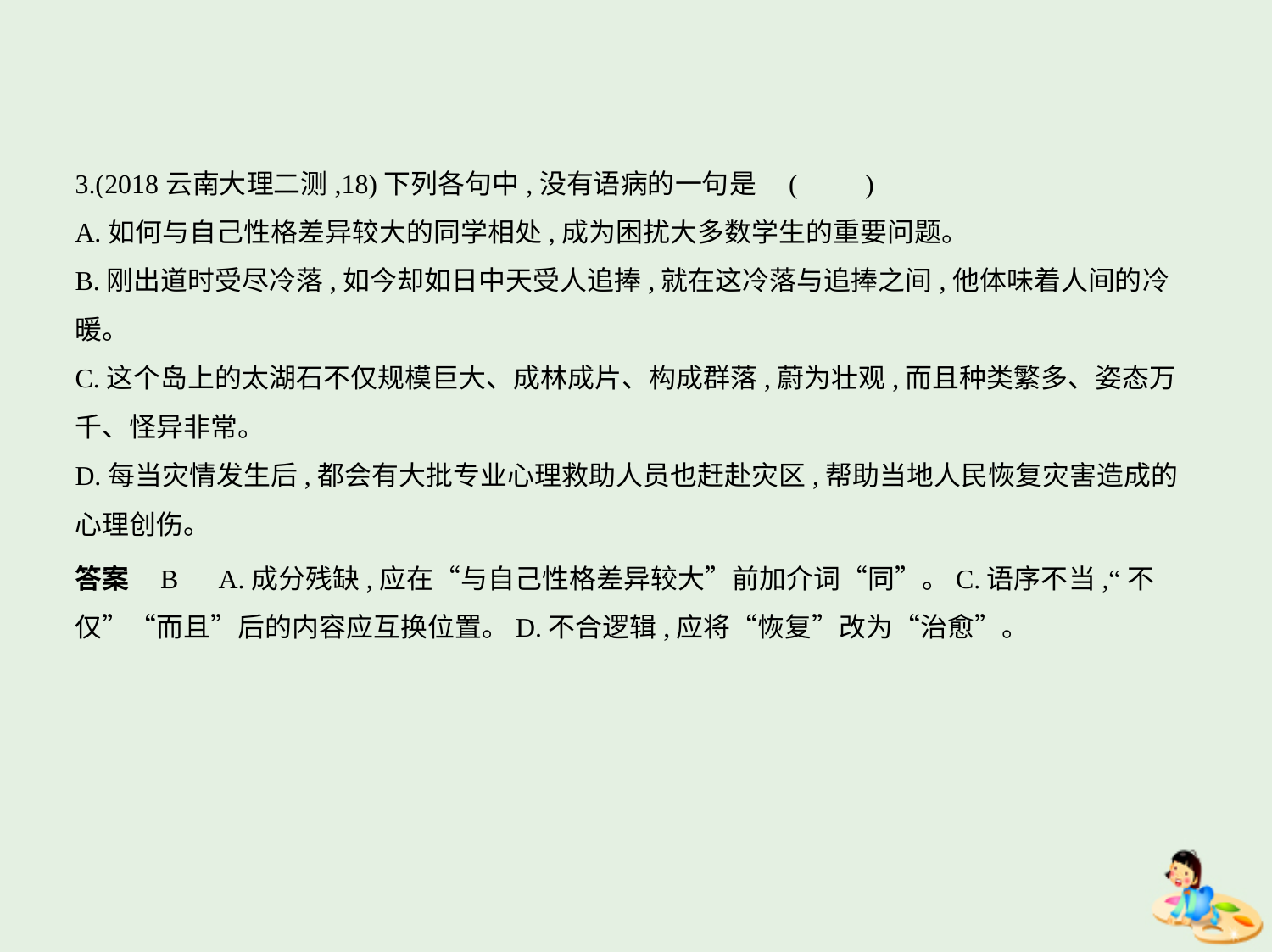

3.(2018云南大理二测,18)下列各句中,没有语病的一句是 (　　)
A.如何与自己性格差异较大的同学相处,成为困扰大多数学生的重要问题。
B.刚出道时受尽冷落,如今却如日中天受人追捧,就在这冷落与追捧之间,他体味着人间的冷
暖。
C.这个岛上的太湖石不仅规模巨大、成林成片、构成群落,蔚为壮观,而且种类繁多、姿态万
千、怪异非常。
D.每当灾情发生后,都会有大批专业心理救助人员也赶赴灾区,帮助当地人民恢复灾害造成的
心理创伤。
答案    B　A.成分残缺,应在“与自己性格差异较大”前加介词“同”。C.语序不当,“不
仅”“而且”后的内容应互换位置。D.不合逻辑,应将“恢复”改为“治愈”。